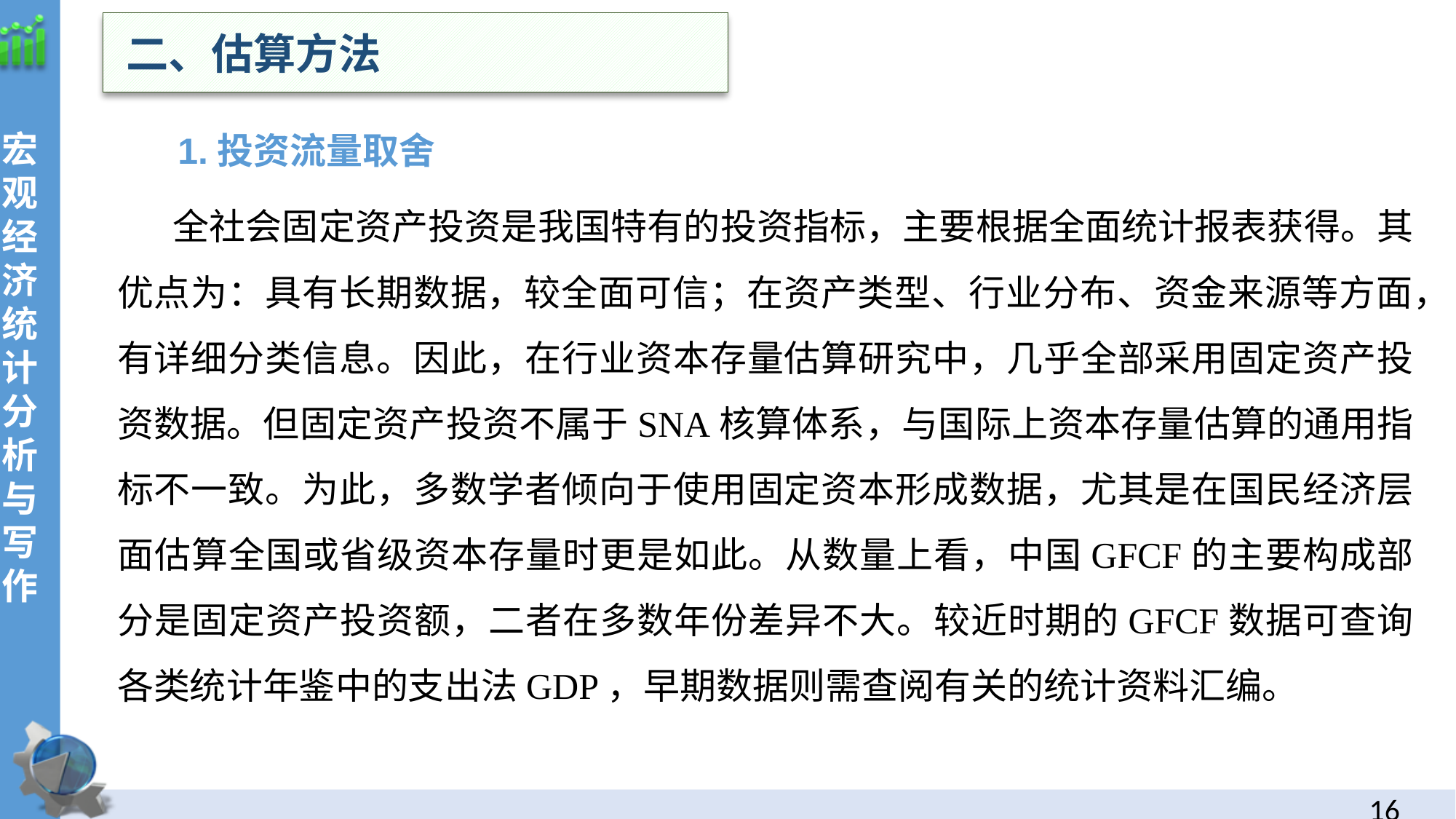

二、估算方法
宏观经济统计分析与写作
   1.投资流量取舍
  全社会固定资产投资是我国特有的投资指标，主要根据全面统计报表获得。其优点为：具有长期数据，较全面可信；在资产类型、行业分布、资金来源等方面，有详细分类信息。因此，在行业资本存量估算研究中，几乎全部采用固定资产投资数据。但固定资产投资不属于SNA核算体系，与国际上资本存量估算的通用指标不一致。为此，多数学者倾向于使用固定资本形成数据，尤其是在国民经济层面估算全国或省级资本存量时更是如此。从数量上看，中国GFCF的主要构成部分是固定资产投资额，二者在多数年份差异不大。较近时期的GFCF数据可查询各类统计年鉴中的支出法GDP，早期数据则需查阅有关的统计资料汇编。

16